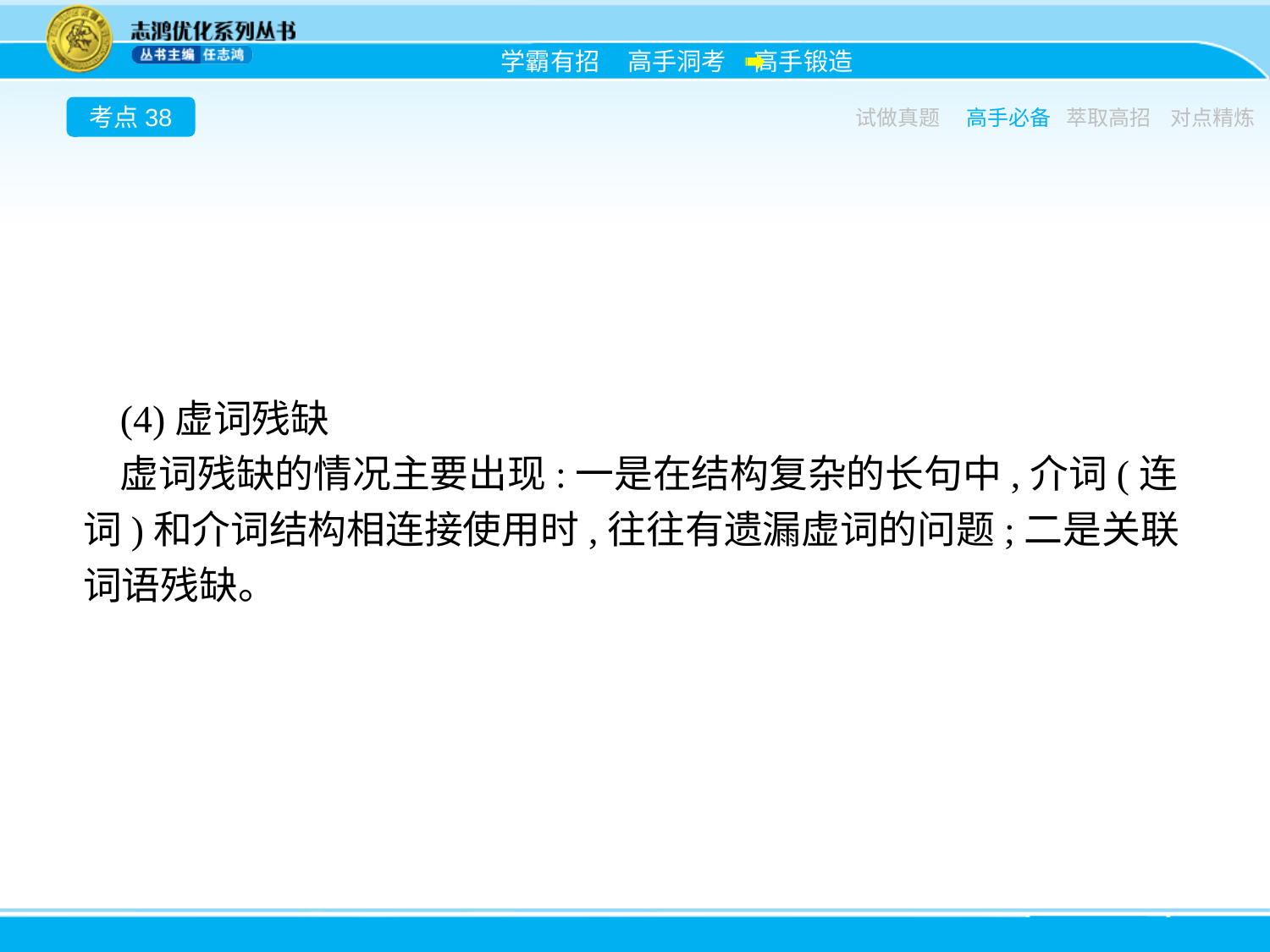

考点38
试做真题
高手必备
萃取高招
对点精炼
(4)虚词残缺
虚词残缺的情况主要出现:一是在结构复杂的长句中,介词(连词)和介词结构相连接使用时,往往有遗漏虚词的问题;二是关联词语残缺。